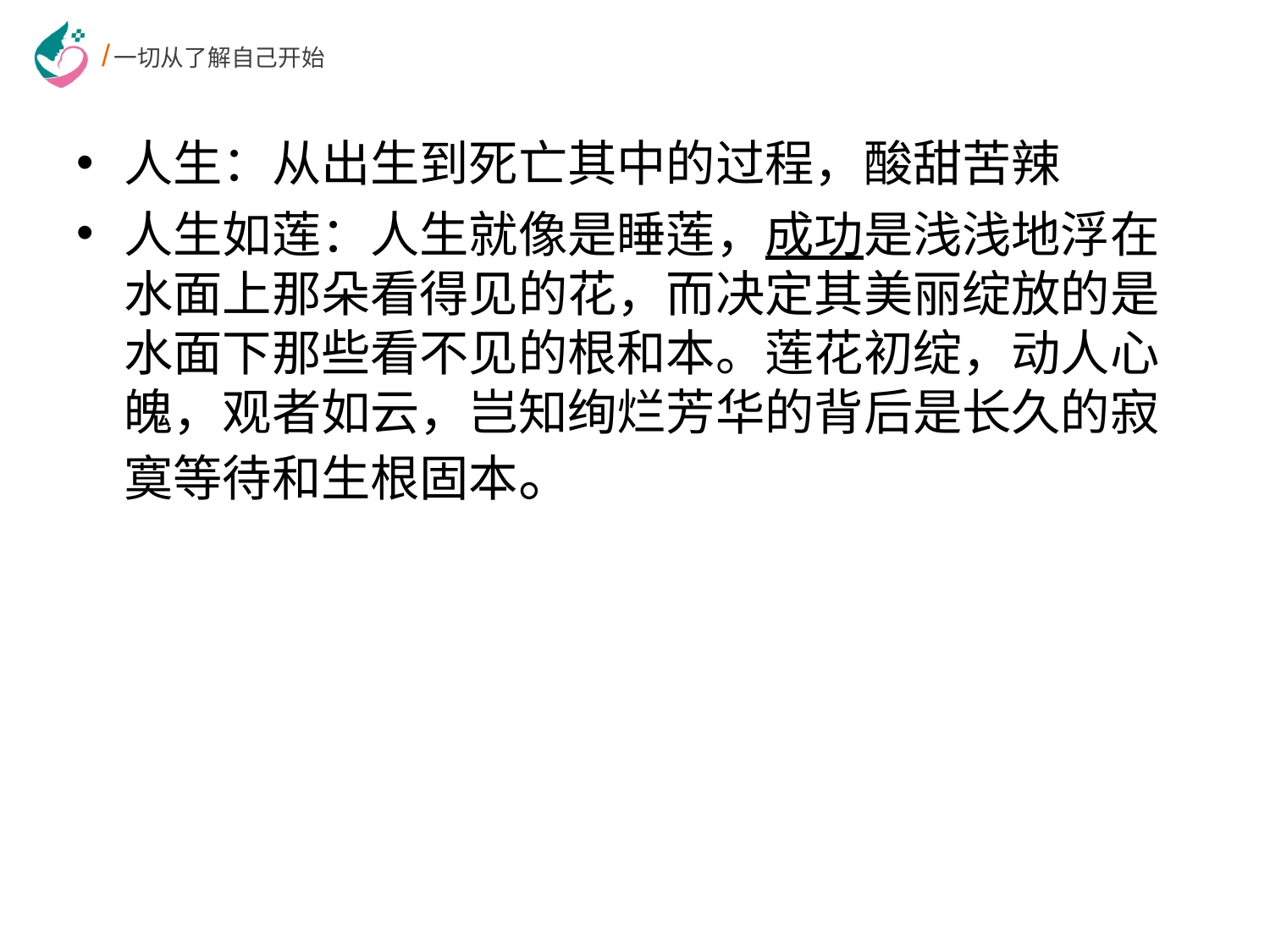

人生：从出生到死亡其中的过程，酸甜苦辣
人生如莲：人生就像是睡莲，成功是浅浅地浮在水面上那朵看得见的花，而决定其美丽绽放的是水面下那些看不见的根和本。莲花初绽，动人心魄，观者如云，岂知绚烂芳华的背后是长久的寂寞等待和生根固本。